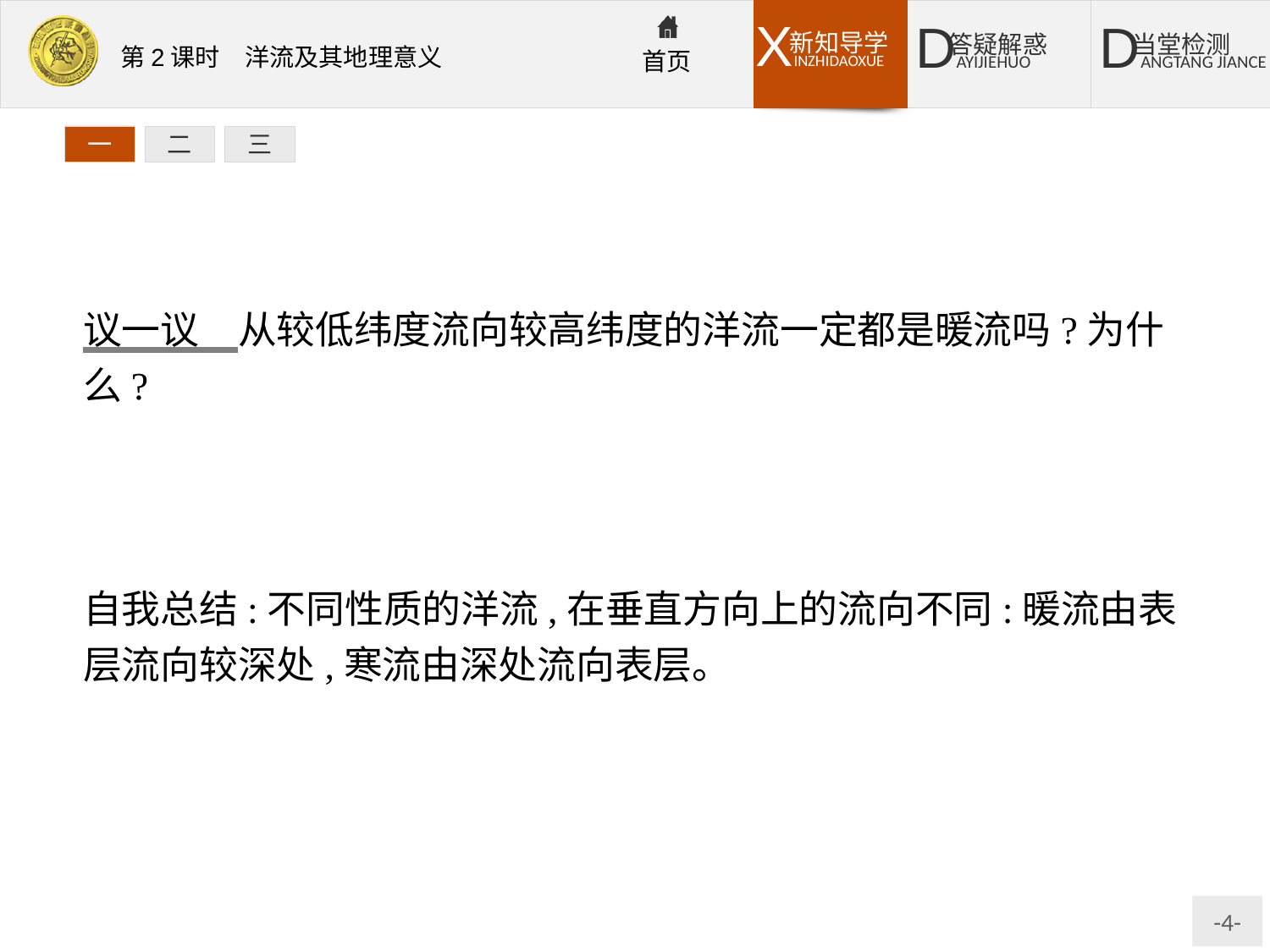

一
二
三
议一议　从较低纬度流向较高纬度的洋流一定都是暖流吗?为什么?
提示:不是。从较低纬度流向较高纬度,水温比流经海区温度高的是暖流,如果洋流只是从低纬流向高纬则不一定是暖流,如索马里寒流。
自我总结:不同性质的洋流,在垂直方向上的流向不同:暖流由表层流向较深处,寒流由深处流向表层。